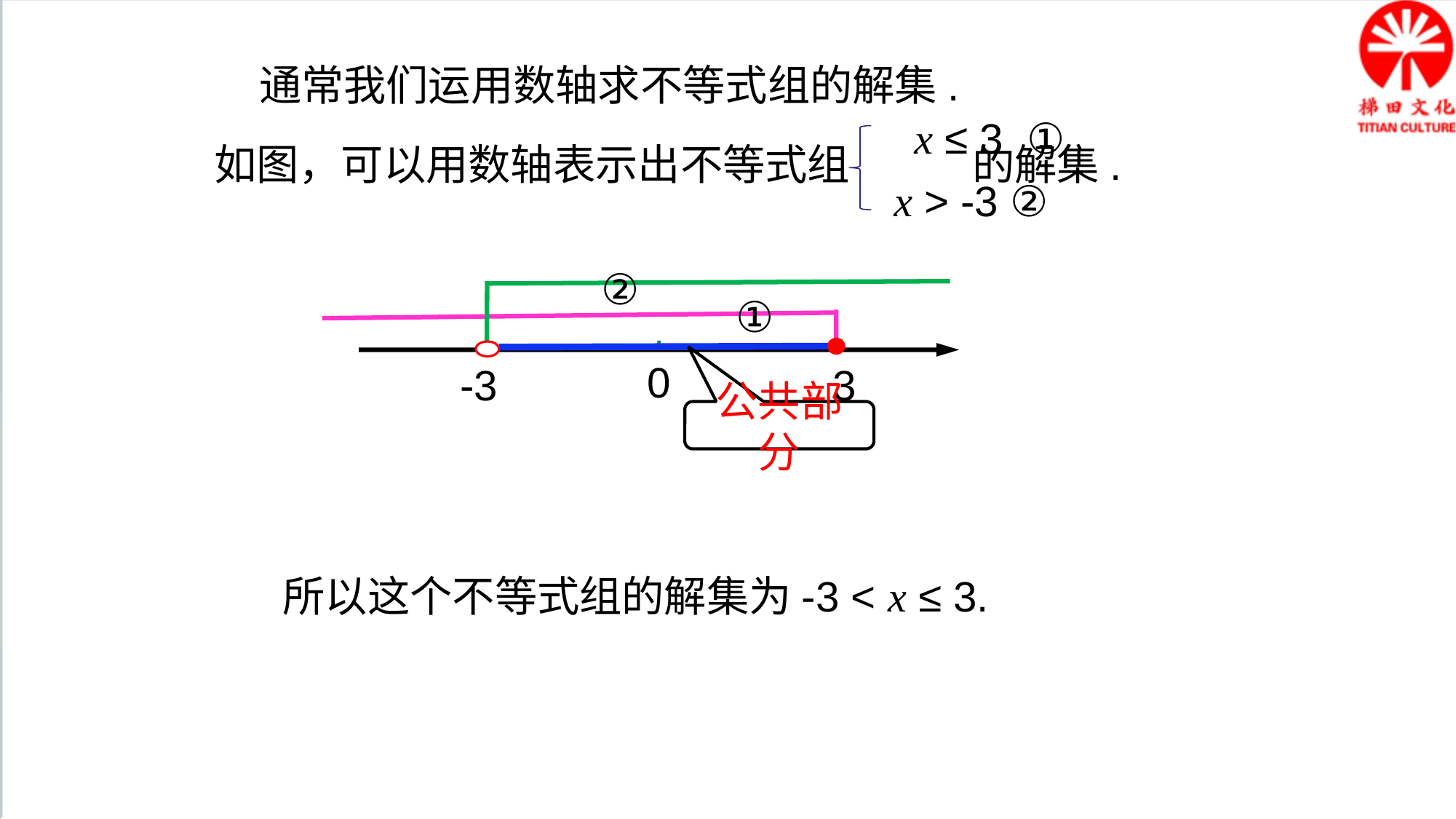

通常我们运用数轴求不等式组的解集.
x ≤ 3  ①

 x > -3 ②
如图，可以用数轴表示出不等式组             的解集.
②

①

0
-3
3
公共部分
所以这个不等式组的解集为-3 < x ≤ 3.